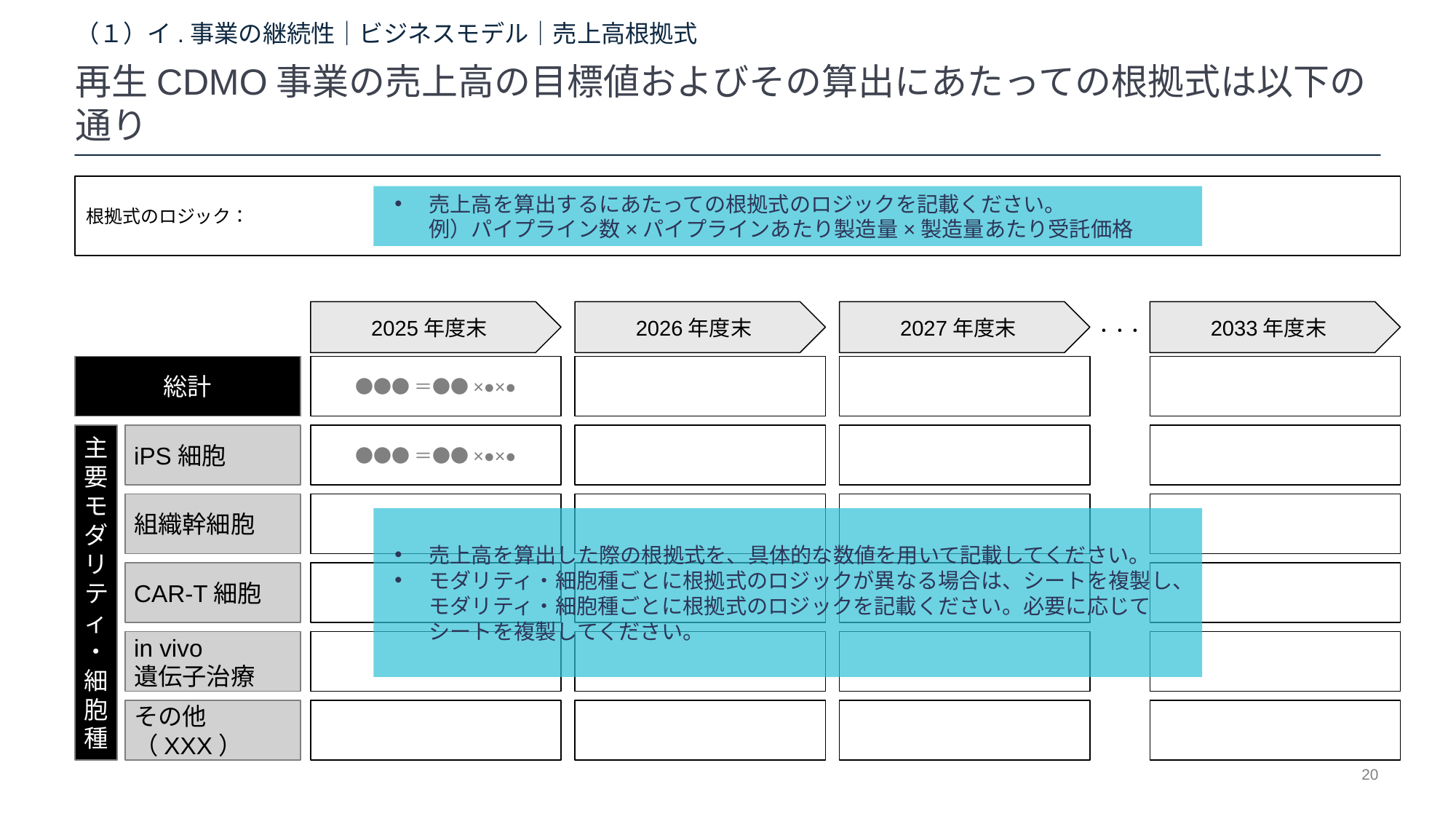

（１）イ.事業の継続性｜ビジネスモデル｜売上高根拠式
再生CDMO事業の売上高の目標値およびその算出にあたっての根拠式は以下の通り
根拠式のロジック：
売上高を算出するにあたっての根拠式のロジックを記載ください。
例）パイプライン数×パイプラインあたり製造量×製造量あたり受託価格
2025年度末
2026年度末
2027年度末
2033年度末
・・・
総計
●●●＝●●×●×●

主要モダリティ・細胞種
●●●＝●●×●×●

iPS細胞

組織幹細胞
売上高を算出した際の根拠式を、具体的な数値を用いて記載してください。
モダリティ・細胞種ごとに根拠式のロジックが異なる場合は、シートを複製し、モダリティ・細胞種ごとに根拠式のロジックを記載ください。必要に応じてシートを複製してください。

CAR-T細胞
in vivo
遺伝子治療

その他（XXX）